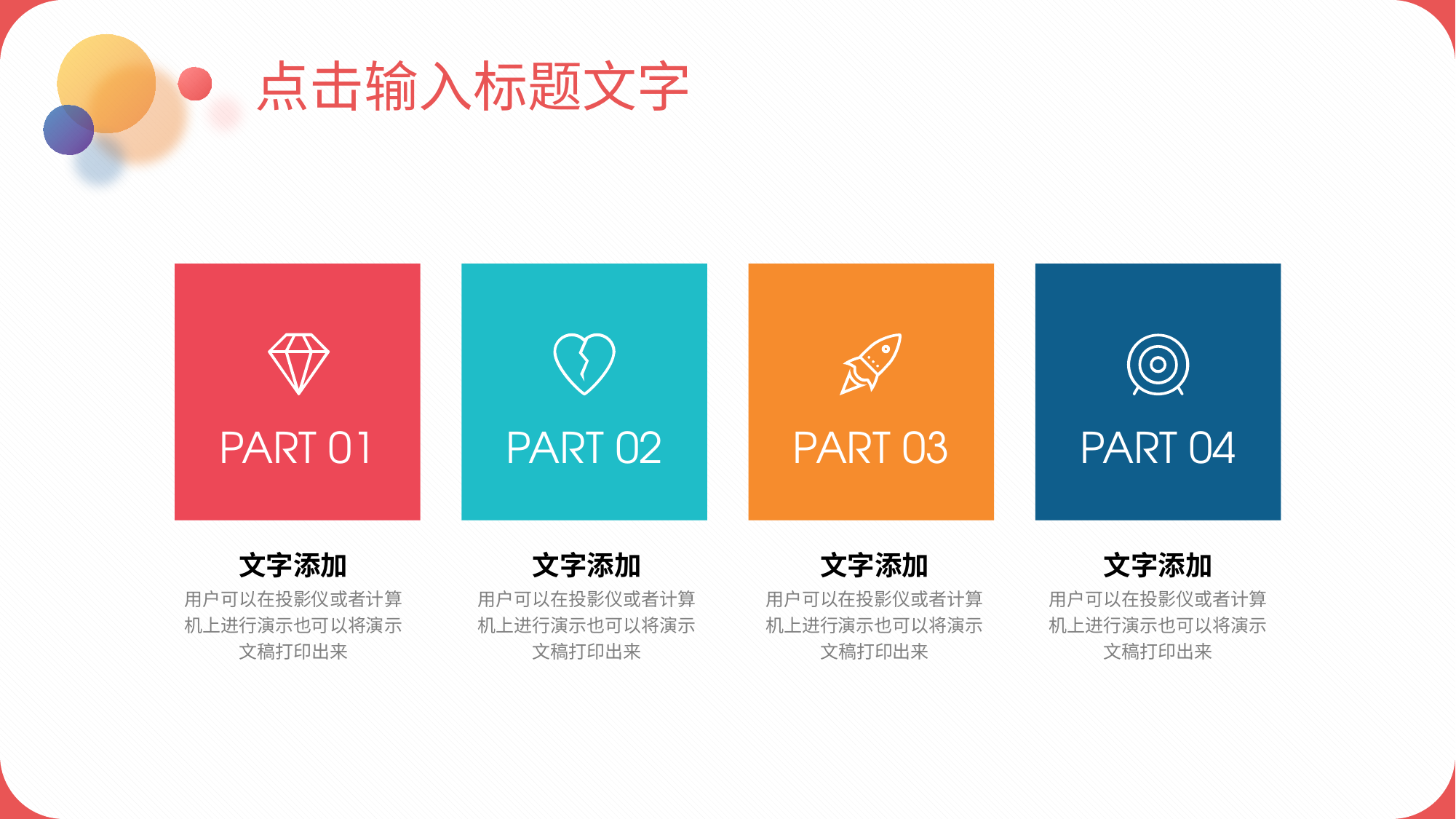

点击输入标题文字

PART 01
PART 02
PART 03
PART 04
文字添加
用户可以在投影仪或者计算机上进行演示也可以将演示文稿打印出来
文字添加
用户可以在投影仪或者计算机上进行演示也可以将演示文稿打印出来
文字添加
用户可以在投影仪或者计算机上进行演示也可以将演示文稿打印出来
文字添加
用户可以在投影仪或者计算机上进行演示也可以将演示文稿打印出来